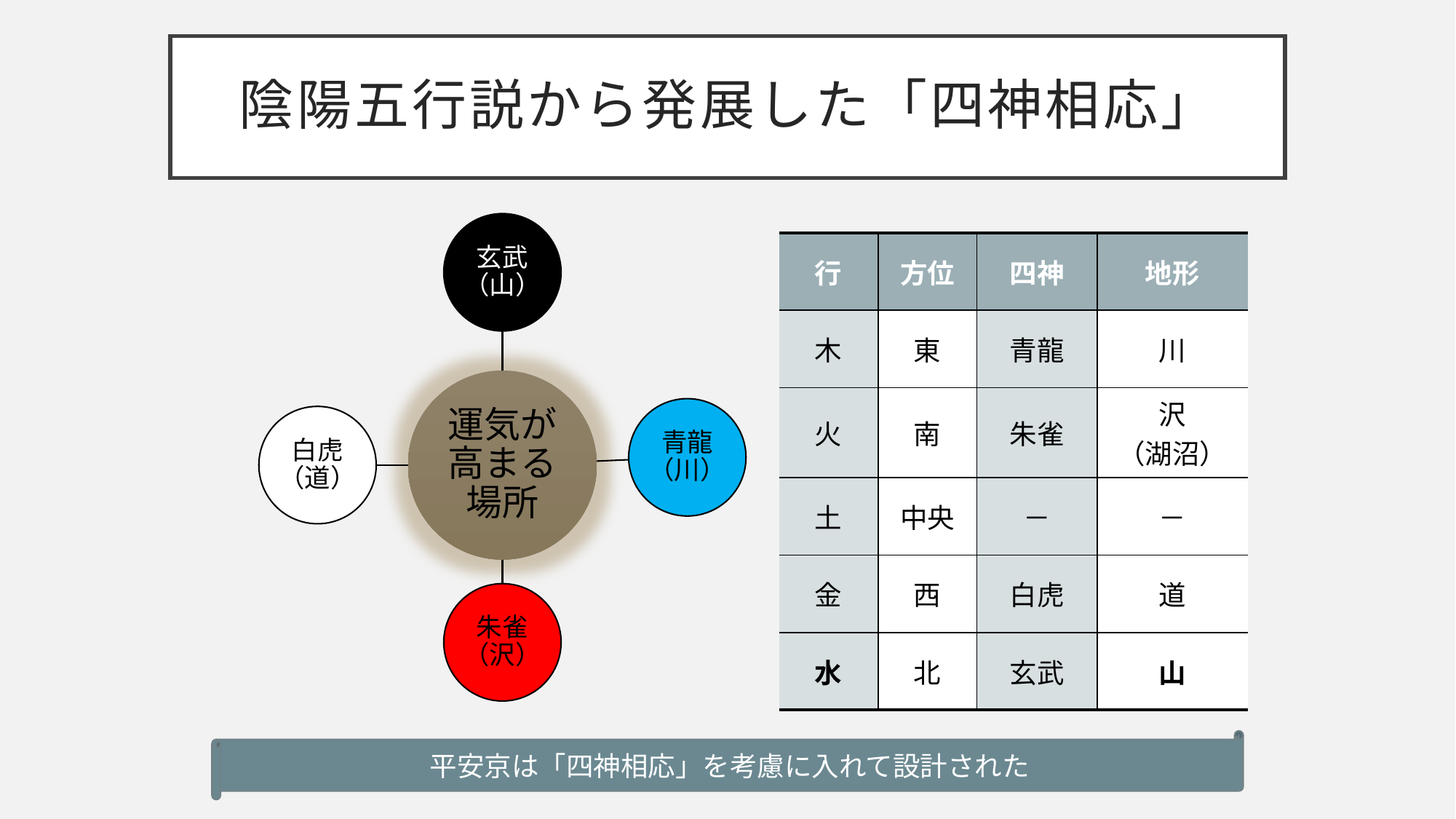

# 陰陽五行説から発展した「四神相応」
運気が高まる場所

玄武
（山）

青龍
（川）

朱雀
（沢）

白虎
（道）
| 行 | 方位 | 四神 | 地形 |
| --- | --- | --- | --- |
| 木 | 東 | 青龍 | 川 |
| 火 | 南 | 朱雀 | 沢 （湖沼） |
| 土 | 中央 | － | － |
| 金 | 西 | 白虎 | 道 |
| 水 | 北 | 玄武 | 山 |
平安京は「四神相応」を考慮に入れて設計された